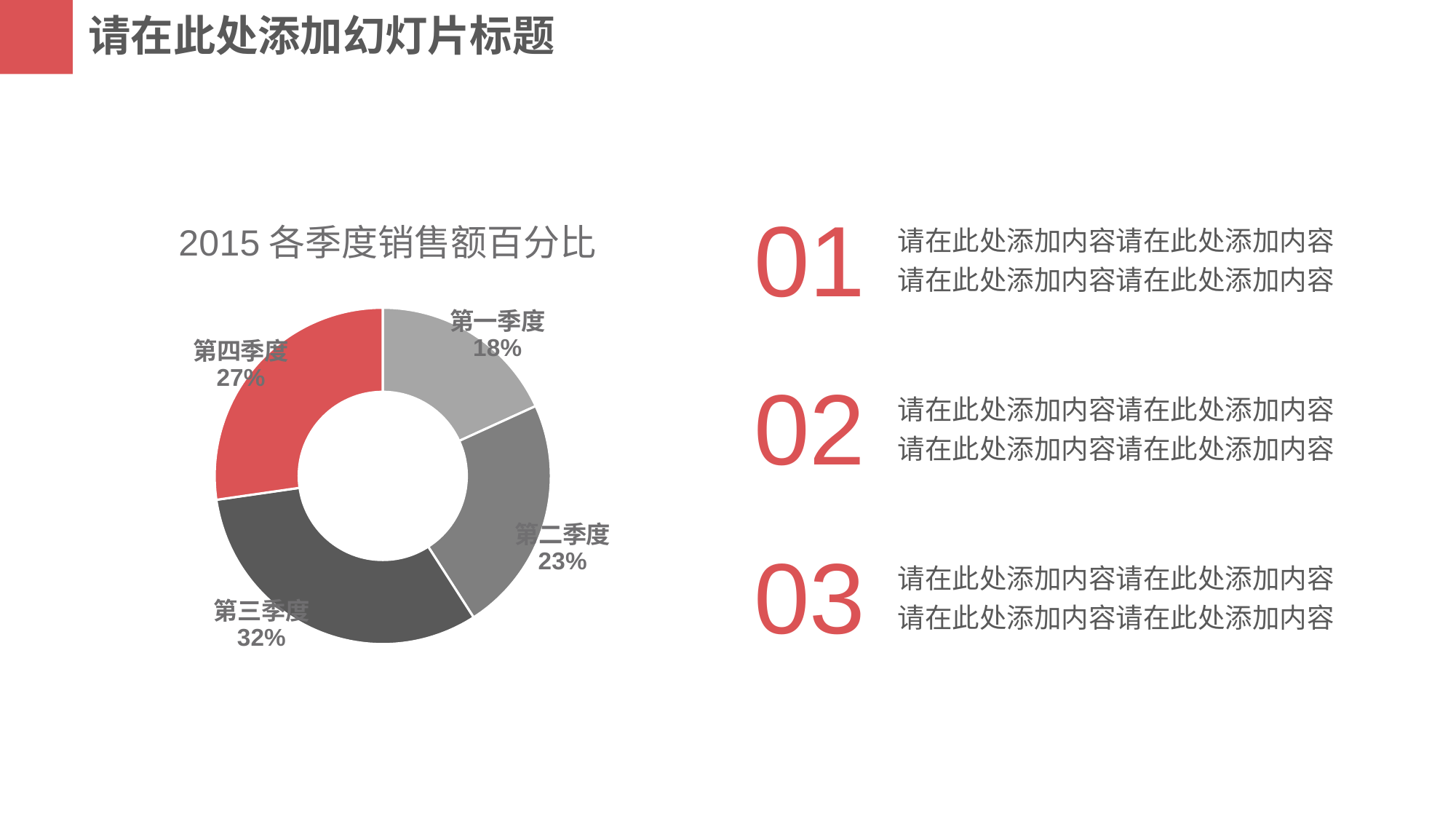

请在此处添加幻灯片标题
01

### Chart: 2015各季度销售额百分比

| Category | 销售额 |
|---|---|
| 第一季度 | 120.0 |
| 第二季度 | 150.0 |
| 第三季度 | 210.0 |
| 第四季度 | 180.0 |
请在此处添加内容请在此处添加内容请在此处添加内容请在此处添加内容
02
请在此处添加内容请在此处添加内容请在此处添加内容请在此处添加内容
03
请在此处添加内容请在此处添加内容请在此处添加内容请在此处添加内容